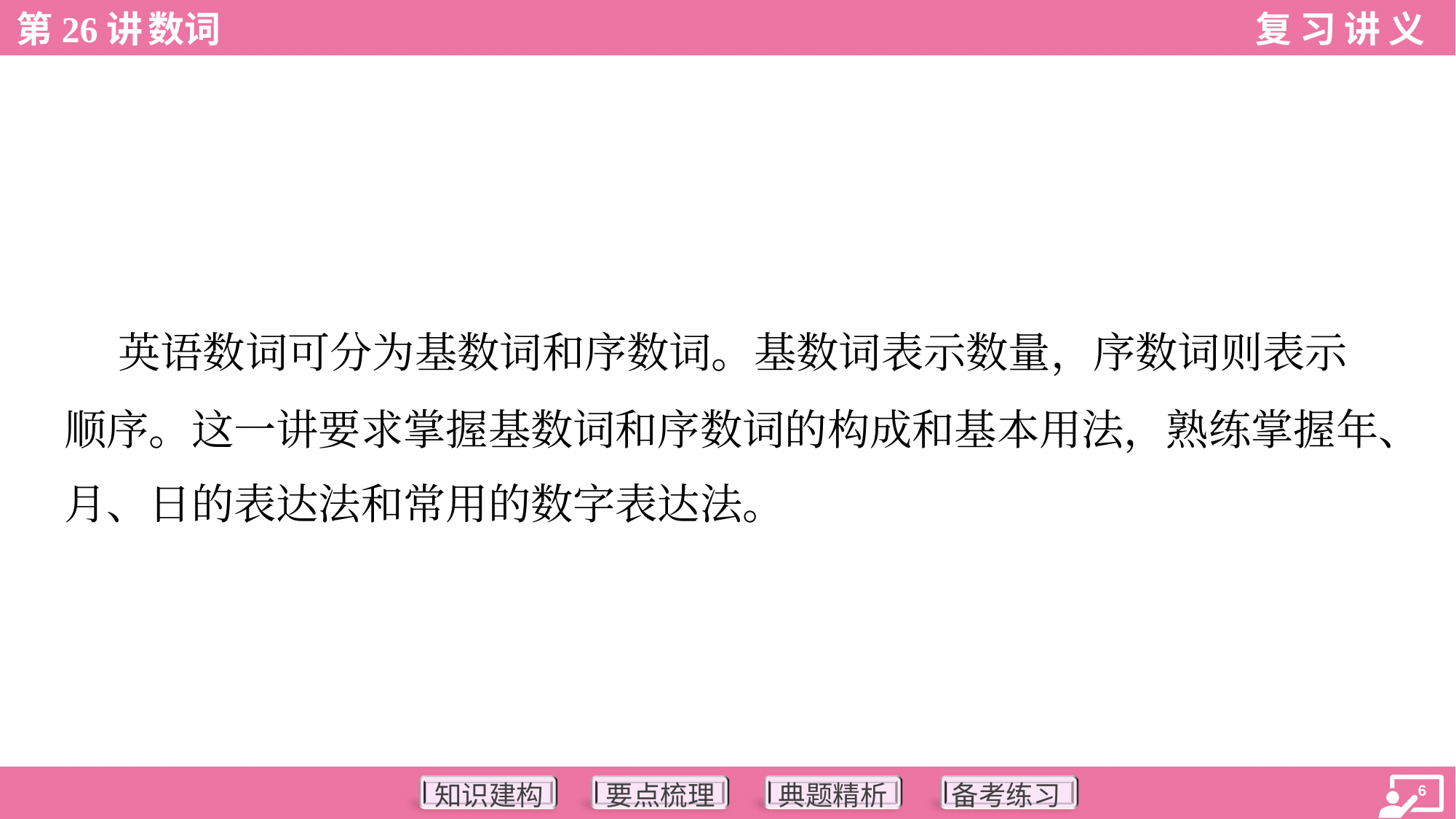

英语数词可分为基数词和序数词。基数词表示数量，序数词则表示
顺序。这一讲要求掌握基数词和序数词的构成和基本用法，熟练掌握年、
月、日的表达法和常用的数字表达法。